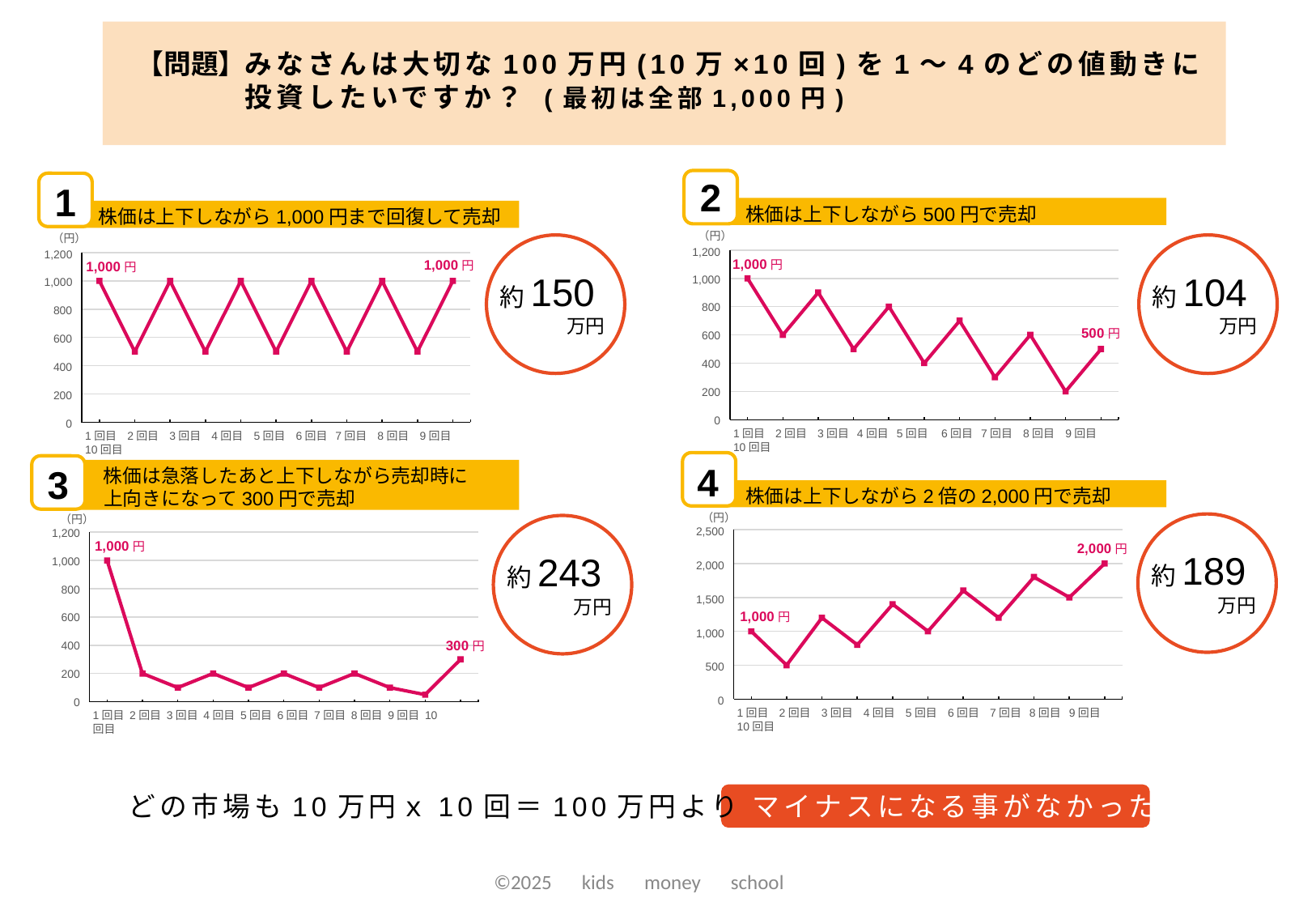

【問題】
みなさんは大切な100万円(10万×10回)を1～4のどの値動きに
投資したいですか？ (最初は全部1,000円)

2

1
　　株価は上下しながら500円で売却
　　株価は上下しながら1,000円まで回復して売却
（円）
1,200
1,000
800
600
400
200
0
（円）
1,200
1,000
800
600
400
200
0

約150
　　　　万円

約104
　　　　万円

1,000円
500円

1,000円
1,000円

1回目   2回目   3回目  4回目  5回目    6回目  7回目   8回目   9回目   10回目
1回目   2回目   3回目   4回目   5回目   6回目  7回目   8回目   9回目 10回目

4

3
　　株価は急落したあと上下しながら売却時に
        上向きになって300円で売却
　　株価は上下しながら2倍の2,000円で売却
（円）
2,500
2,000
1,500
1,000
500
0
（円）
1,200
1,000
800
600
400
200
0

約189
　　　　万円

約243
　　　　万円

2,000円
1,000円

1,000円
300円
1回目   2回目   3回目   4回目   5回目   6回目   7回目  8回目  9回目 10回目
1回目 2回目 3回目 4回目 5回目 6回目 7回目 8回目 9回目 10回目

どの市場も10万円ｘ10回＝100万円より マイナスになる事がなかった
©2025　kids　money　school